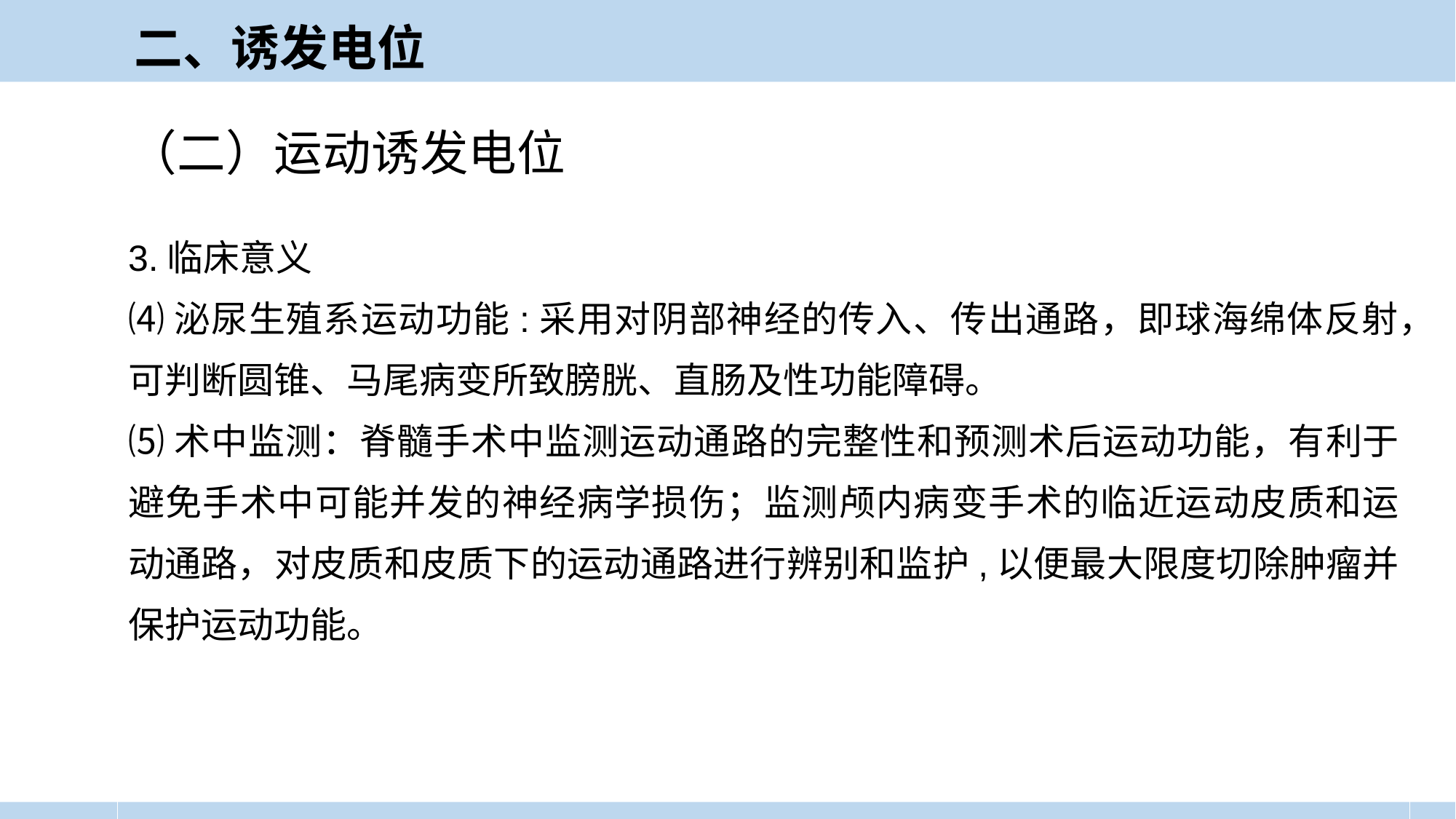

二、诱发电位
（二）运动诱发电位
3.临床意义
⑷泌尿生殖系运动功能:采用对阴部神经的传入、传出通路，即球海绵体反射，可判断圆锥、马尾病变所致膀胱、直肠及性功能障碍。
⑸术中监测：脊髓手术中监测运动通路的完整性和预测术后运动功能，有利于避免手术中可能并发的神经病学损伤；监测颅内病变手术的临近运动皮质和运动通路，对皮质和皮质下的运动通路进行辨别和监护,以便最大限度切除肿瘤并保护运动功能。